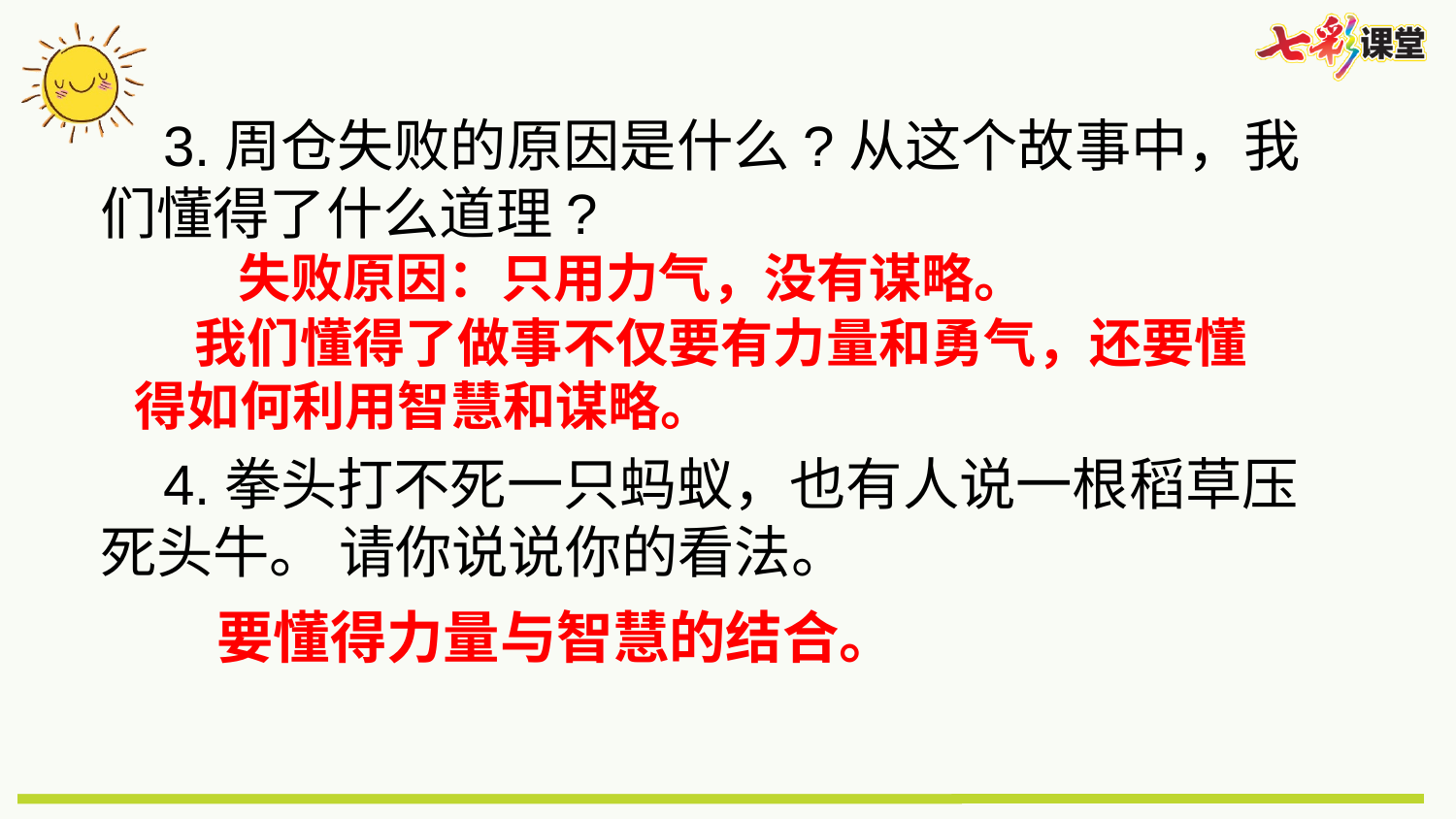

3.周仓失败的原因是什么?从这个故事中，我们懂得了什么道理?

    4.拳头打不死一只蚂蚁，也有人说一根稻草压死头牛。 请你说说你的看法。
失败原因：只用力气，没有谋略。
    我们懂得了做事不仅要有力量和勇气，还要懂得如何利用智慧和谋略。
要懂得力量与智慧的结合。